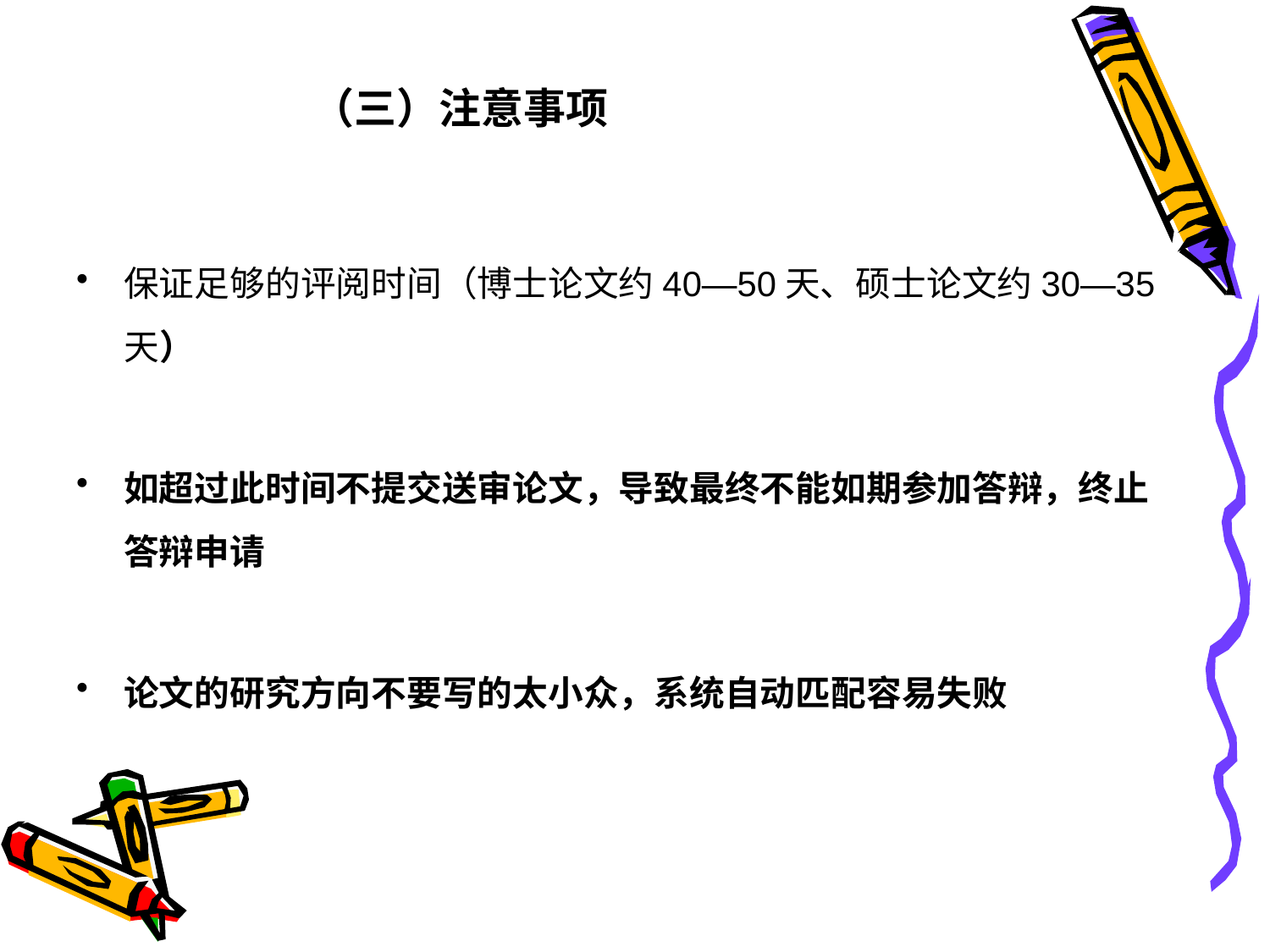

# （三）注意事项
保证足够的评阅时间（博士论文约40—50天、硕士论文约30—35天）

如超过此时间不提交送审论文，导致最终不能如期参加答辩，终止答辩申请

论文的研究方向不要写的太小众，系统自动匹配容易失败